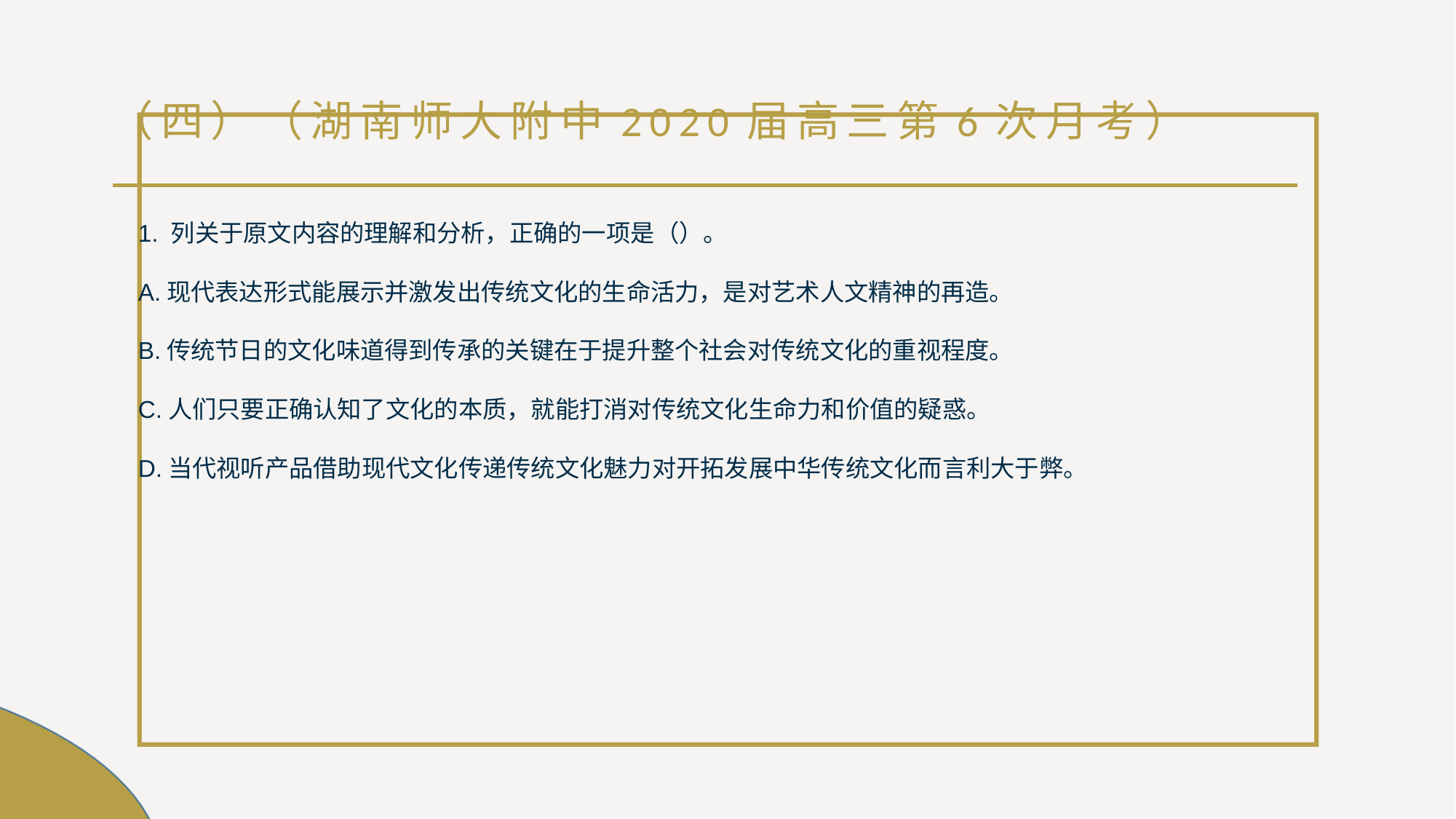

# （四）（湖南师大附中2020届高三第6次月考）
1. 列关于原文内容的理解和分析，正确的一项是（）。
A.现代表达形式能展示并激发出传统文化的生命活力，是对艺术人文精神的再造。
B.传统节日的文化味道得到传承的关键在于提升整个社会对传统文化的重视程度。
C.人们只要正确认知了文化的本质，就能打消对传统文化生命力和价值的疑惑。
D.当代视听产品借助现代文化传递传统文化魅力对开拓发展中华传统文化而言利大于弊。